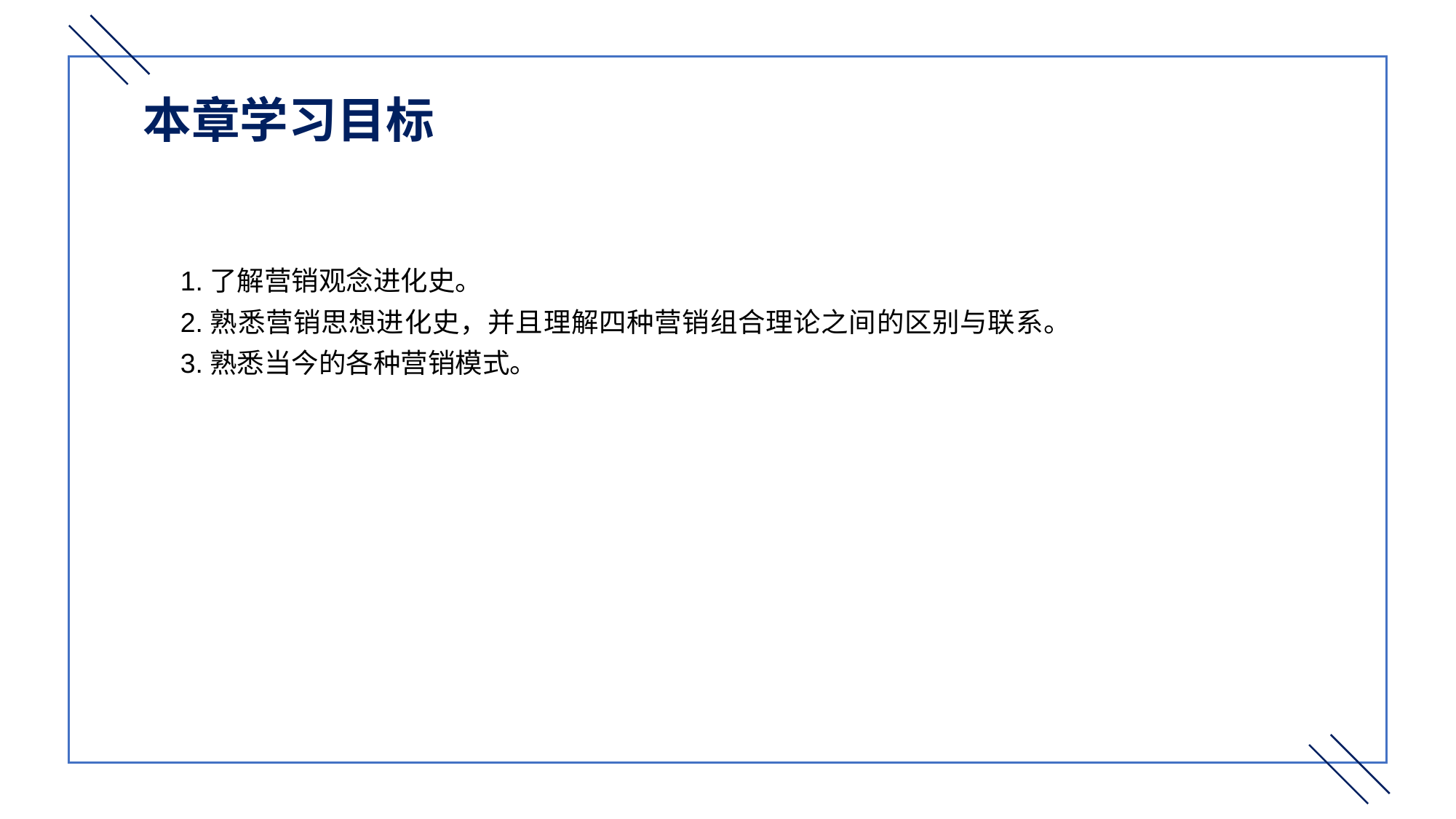

本章学习目标
1.了解营销观念进化史。
2.熟悉营销思想进化史，并且理解四种营销组合理论之间的区别与联系。
3.熟悉当今的各种营销模式。